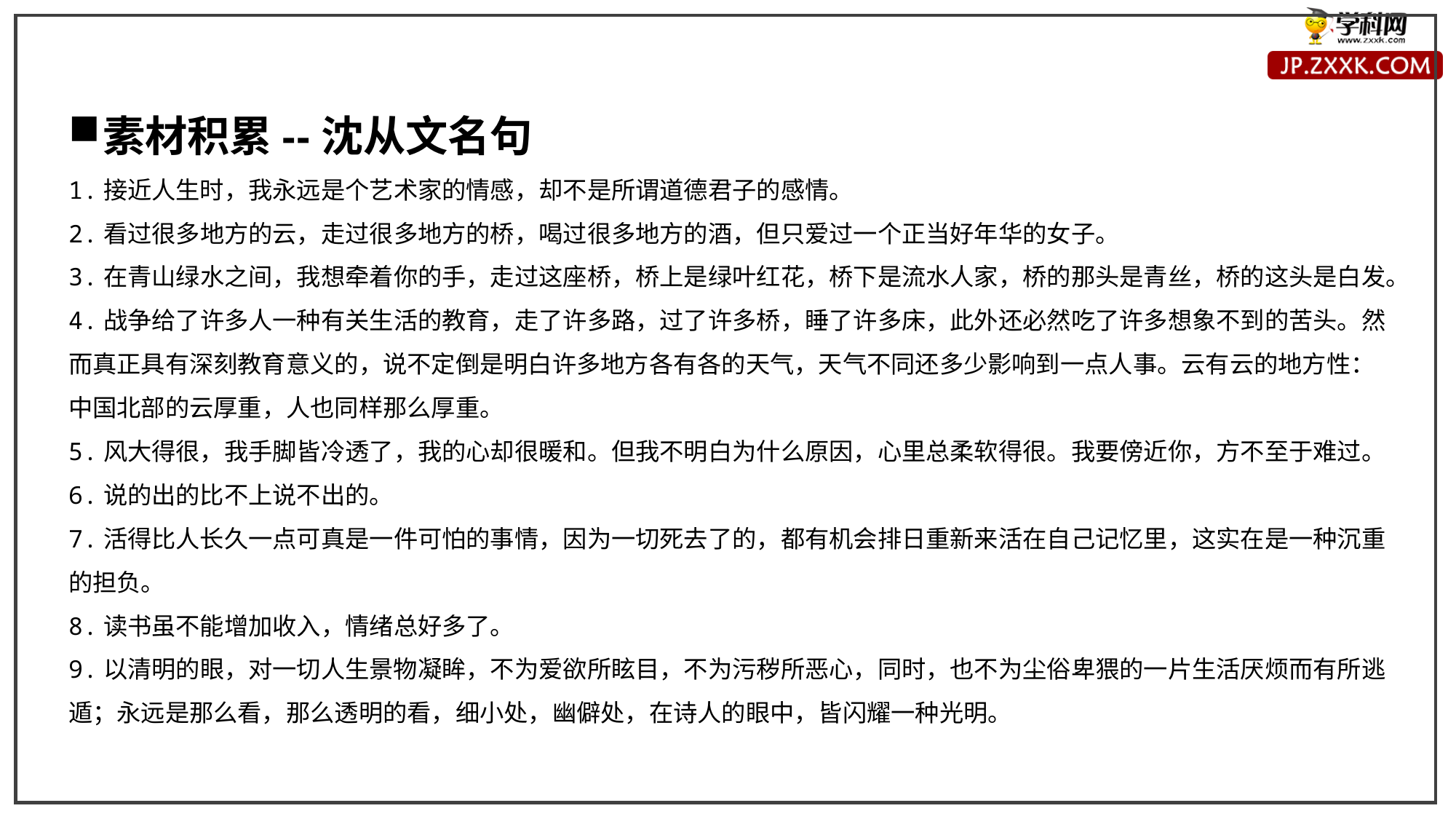

素材积累--沈从文名句
1.接近人生时，我永远是个艺术家的情感，却不是所谓道德君子的感情。
2.看过很多地方的云，走过很多地方的桥，喝过很多地方的酒，但只爱过一个正当好年华的女子。
3.在青山绿水之间，我想牵着你的手，走过这座桥，桥上是绿叶红花，桥下是流水人家，桥的那头是青丝，桥的这头是白发。
4.战争给了许多人一种有关生活的教育，走了许多路，过了许多桥，睡了许多床，此外还必然吃了许多想象不到的苦头。然而真正具有深刻教育意义的，说不定倒是明白许多地方各有各的天气，天气不同还多少影响到一点人事。云有云的地方性：中国北部的云厚重，人也同样那么厚重。
5.风大得很，我手脚皆冷透了，我的心却很暖和。但我不明白为什么原因，心里总柔软得很。我要傍近你，方不至于难过。
6.说的出的比不上说不出的。
7.活得比人长久一点可真是一件可怕的事情，因为一切死去了的，都有机会排日重新来活在自己记忆里，这实在是一种沉重的担负。
8.读书虽不能增加收入，情绪总好多了。
9.以清明的眼，对一切人生景物凝眸，不为爱欲所眩目，不为污秽所恶心，同时，也不为尘俗卑猥的一片生活厌烦而有所逃遁；永远是那么看，那么透明的看，细小处，幽僻处，在诗人的眼中，皆闪耀一种光明。